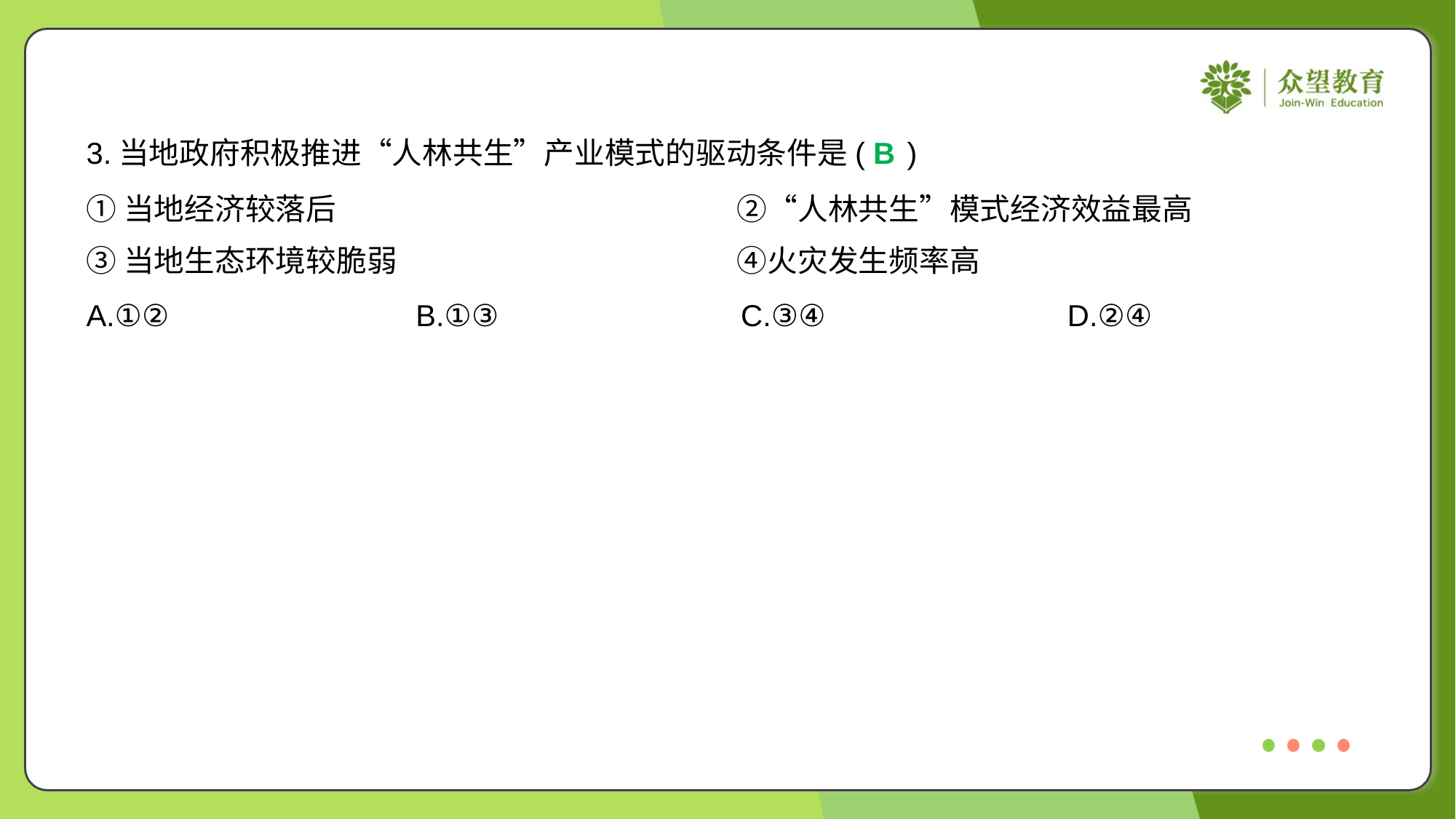

3.当地政府积极推进“人林共生”产业模式的驱动条件是(     )
B
①当地经济较落后	②“人林共生”模式经济效益最高
③当地生态环境较脆弱	④火灾发生频率高
A.①②	B.①③	C.③④	D.②④